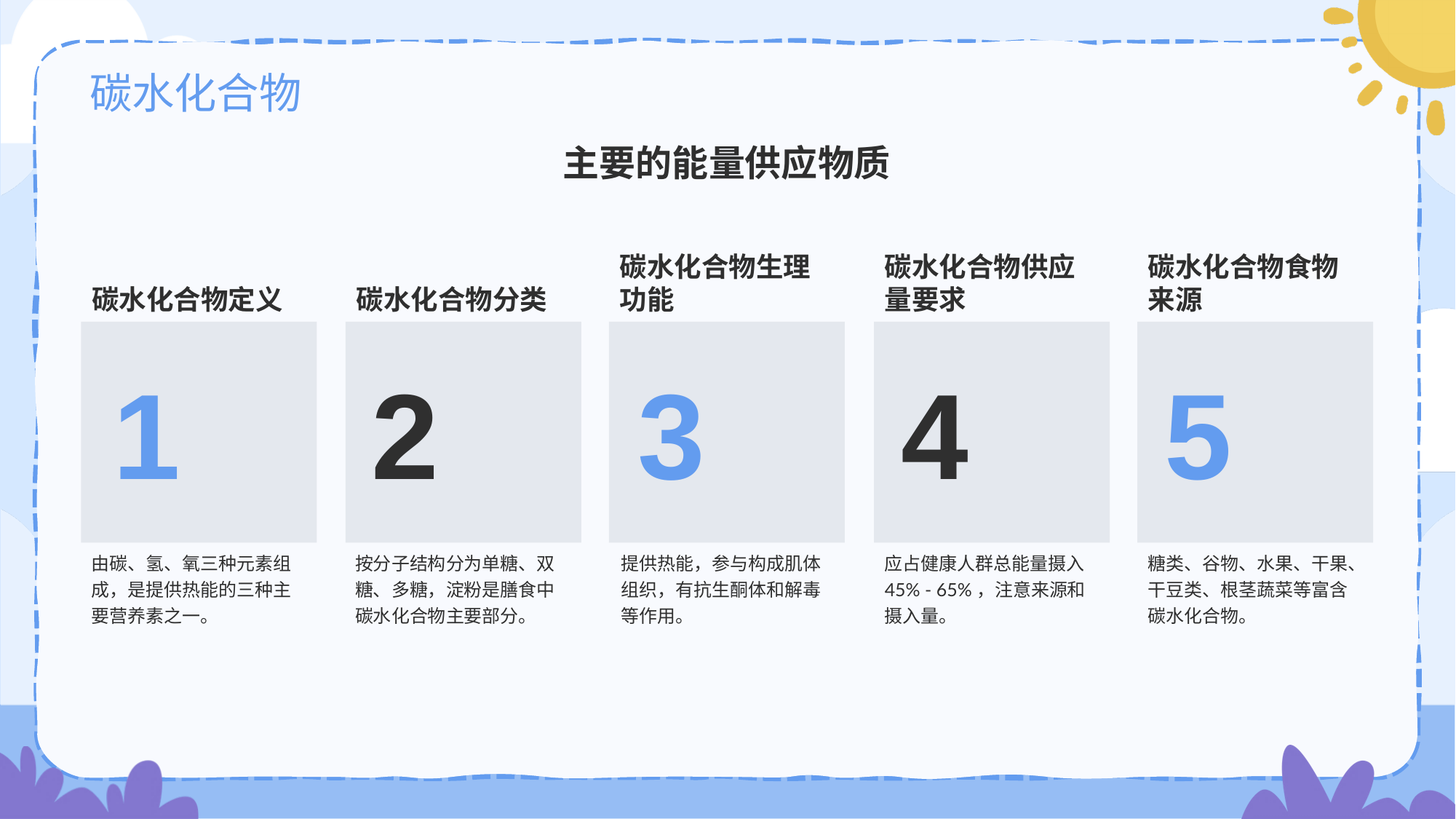

# 碳水化合物
主要的能量供应物质
碳水化合物定义

1
由碳、氢、氧三种元素组成，是提供热能的三种主要营养素之一。
碳水化合物分类

2
按分子结构分为单糖、双糖、多糖，淀粉是膳食中碳水化合物主要部分。
碳水化合物生理功能

3
提供热能，参与构成肌体组织，有抗生酮体和解毒等作用。
碳水化合物供应量要求

4
应占健康人群总能量摄入45% - 65%，注意来源和摄入量。
碳水化合物食物来源

5
糖类、谷物、水果、干果、干豆类、根茎蔬菜等富含碳水化合物。